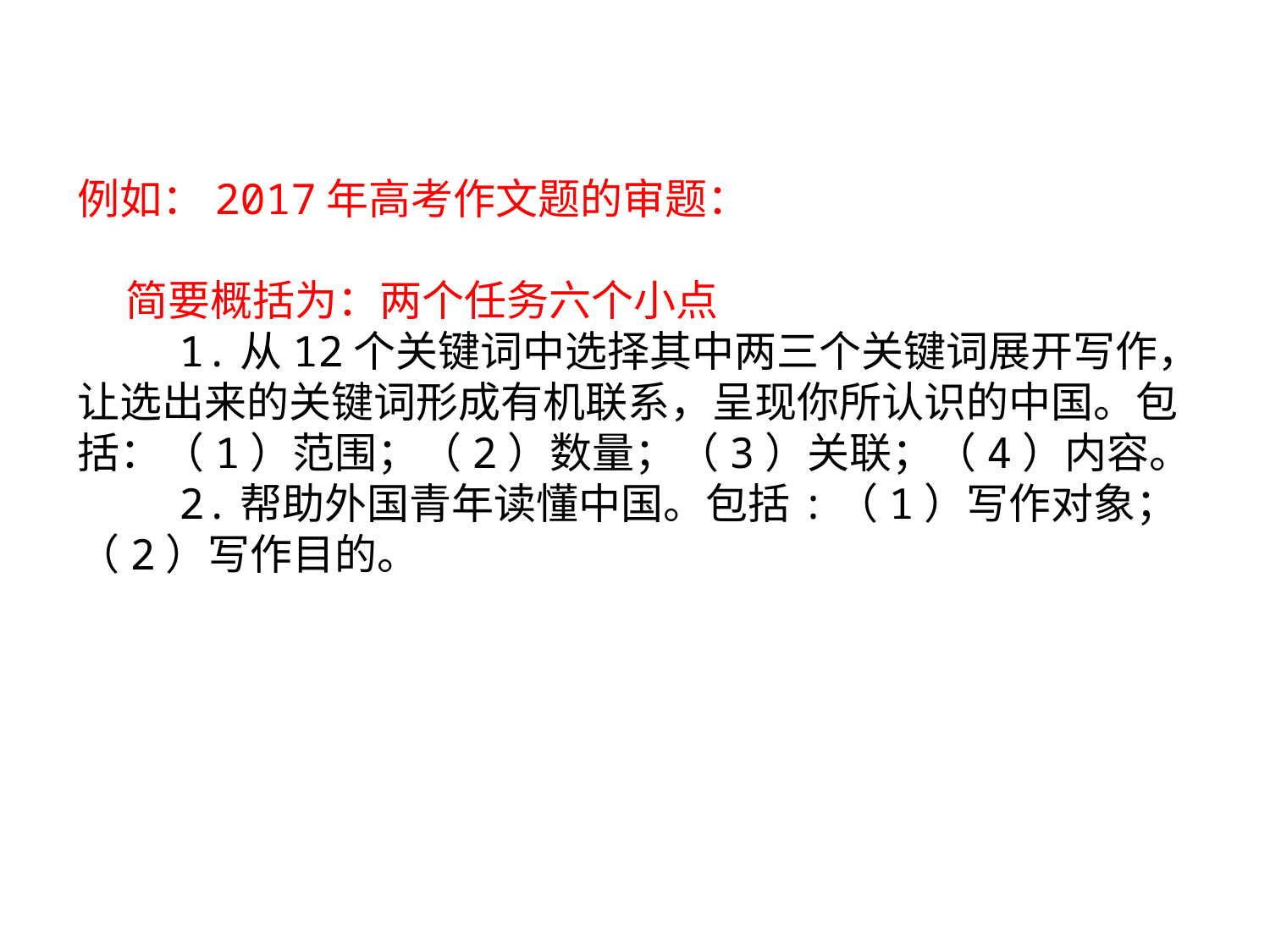

例如：2017年高考作文题的审题：

    简要概括为：两个任务六个小点
    1.从12个关键词中选择其中两三个关键词展开写作，让选出来的关键词形成有机联系，呈现你所认识的中国。包括：（1）范围；（2）数量；（3）关联；（4）内容。
    2.帮助外国青年读懂中国。包括:（1）写作对象；（2）写作目的。